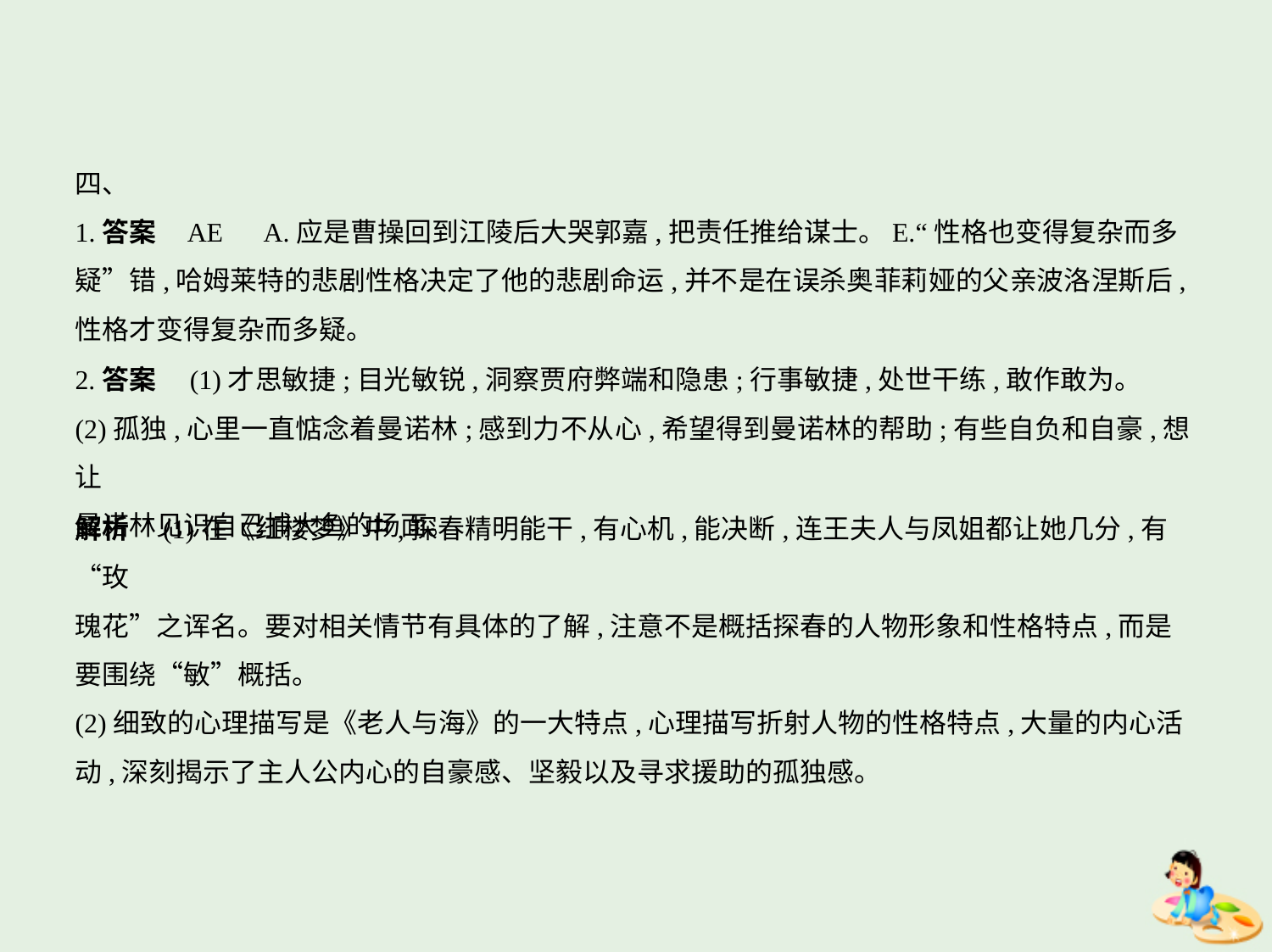

四、
1.答案    AE　A.应是曹操回到江陵后大哭郭嘉,把责任推给谋士。E.“性格也变得复杂而多
疑”错,哈姆莱特的悲剧性格决定了他的悲剧命运,并不是在误杀奥菲莉娅的父亲波洛涅斯后,
性格才变得复杂而多疑。
2.答案　(1)才思敏捷;目光敏锐,洞察贾府弊端和隐患;行事敏捷,处世干练,敢作敢为。
(2)孤独,心里一直惦念着曼诺林;感到力不从心,希望得到曼诺林的帮助;有些自负和自豪,想让
曼诺林见识自己捕大鱼的场面。
解析　(1)在《红楼梦》中,探春精明能干,有心机,能决断,连王夫人与凤姐都让她几分,有“玫
瑰花”之诨名。要对相关情节有具体的了解,注意不是概括探春的人物形象和性格特点,而是
要围绕“敏”概括。
(2)细致的心理描写是《老人与海》的一大特点,心理描写折射人物的性格特点,大量的内心活
动,深刻揭示了主人公内心的自豪感、坚毅以及寻求援助的孤独感。